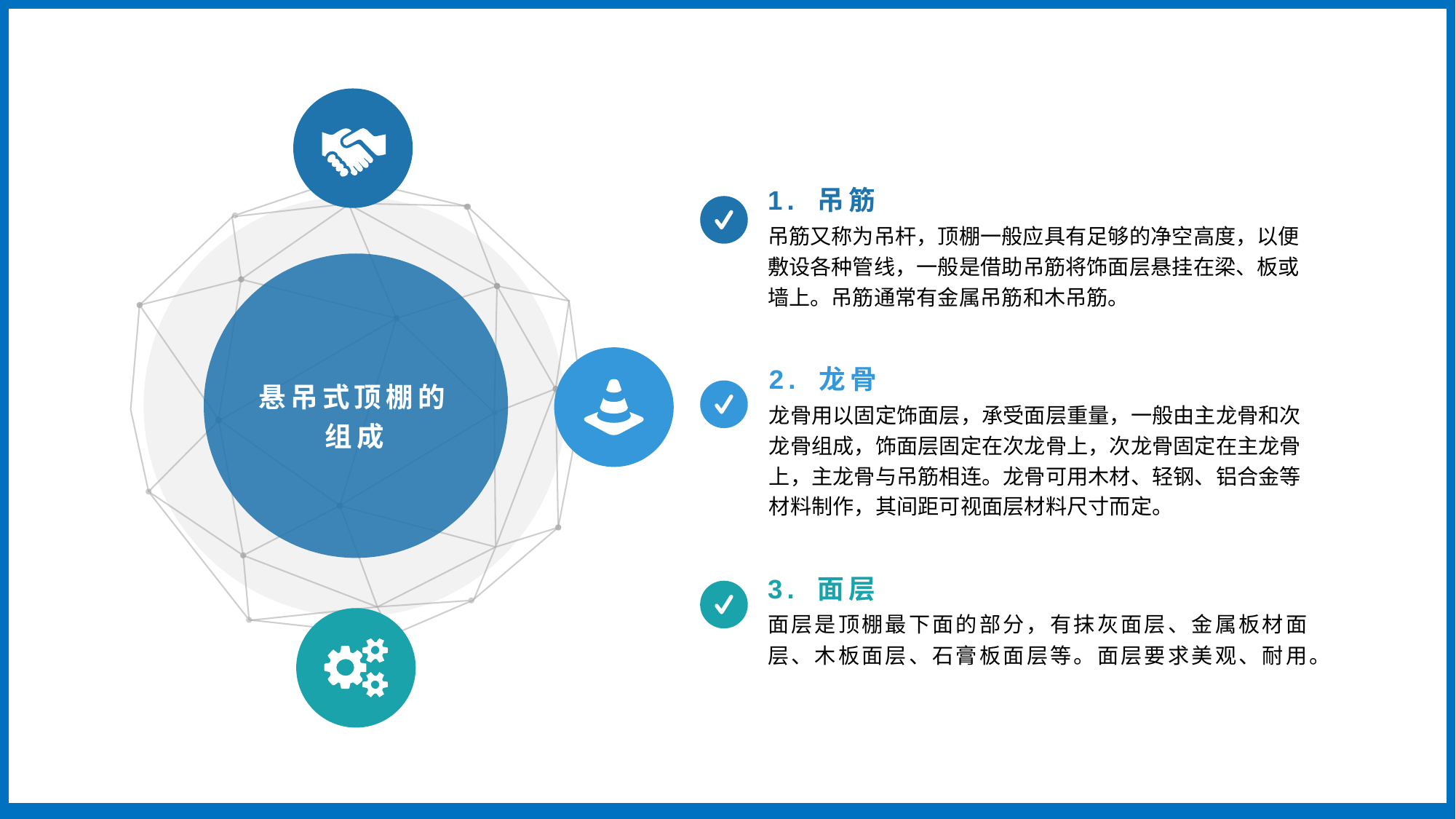

悬吊式顶棚的组成

1. 吊筋

吊筋又称为吊杆，顶棚一般应具有足够的净空高度，以便敷设各种管线，一般是借助吊筋将饰面层悬挂在梁、板或墙上。吊筋通常有金属吊筋和木吊筋。
2. 龙骨

龙骨用以固定饰面层，承受面层重量，一般由主龙骨和次龙骨组成，饰面层固定在次龙骨上，次龙骨固定在主龙骨上，主龙骨与吊筋相连。龙骨可用木材、轻钢、铝合金等材料制作，其间距可视面层材料尺寸而定。
3. 面层

面层是顶棚最下面的部分，有抹灰面层、金属板材面层、木板面层、石膏板面层等。面层要求美观、耐用。